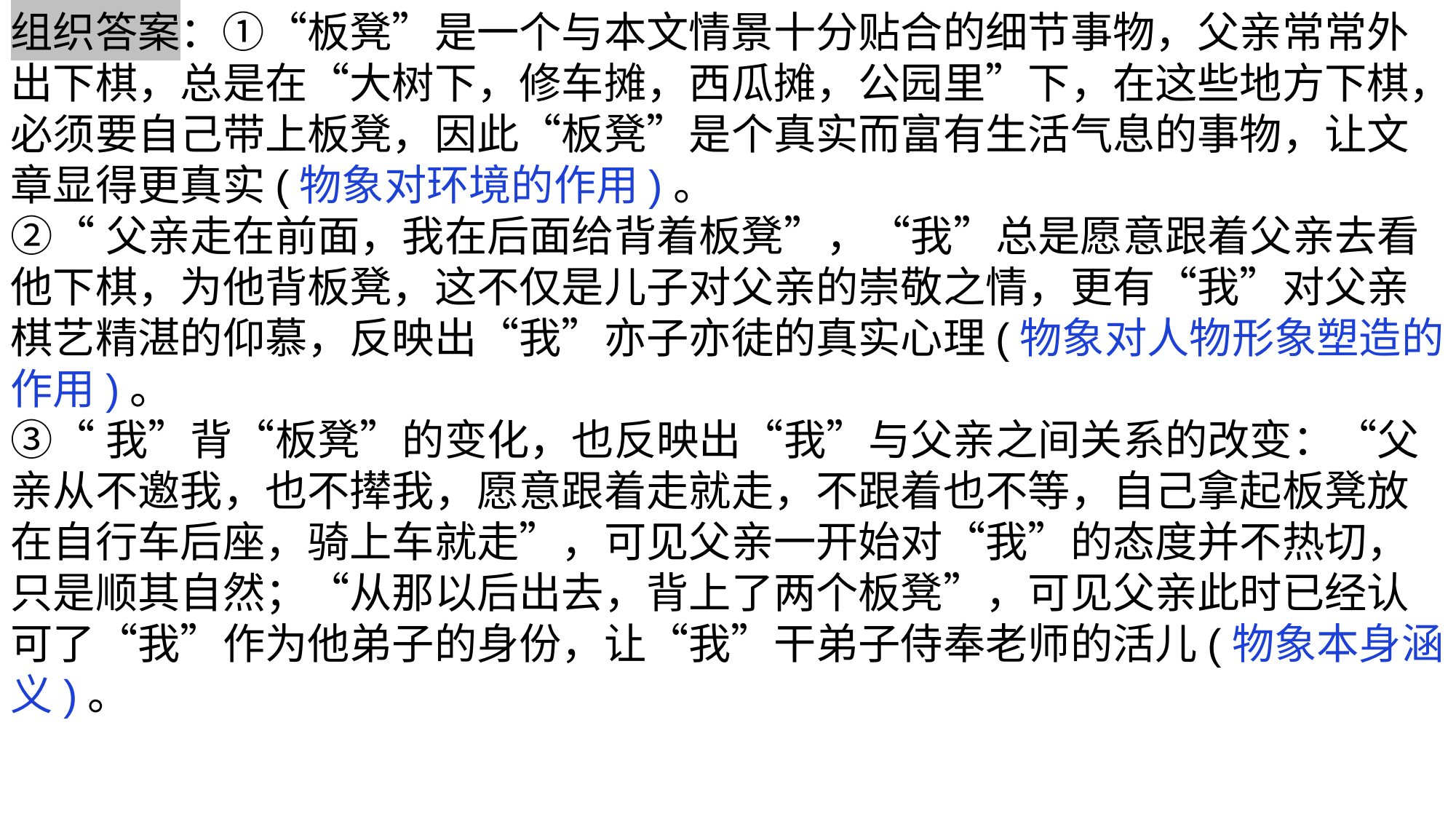

组织答案：①“板凳”是一个与本文情景十分贴合的细节事物，父亲常常外出下棋，总是在“大树下，修车摊，西瓜摊，公园里”下，在这些地方下棋，必须要自己带上板凳，因此“板凳”是个真实而富有生活气息的事物，让文章显得更真实(物象对环境的作用)。
②“父亲走在前面，我在后面给背着板凳”，“我”总是愿意跟着父亲去看他下棋，为他背板凳，这不仅是儿子对父亲的崇敬之情，更有“我”对父亲棋艺精湛的仰慕，反映出“我”亦子亦徒的真实心理(物象对人物形象塑造的作用)。
③“我”背“板凳”的变化，也反映出“我”与父亲之间关系的改变：“父亲从不邀我，也不撵我，愿意跟着走就走，不跟着也不等，自己拿起板凳放在自行车后座，骑上车就走”，可见父亲一开始对“我”的态度并不热切，只是顺其自然；“从那以后出去，背上了两个板凳”，可见父亲此时已经认可了“我”作为他弟子的身份，让“我”干弟子侍奉老师的活儿(物象本身涵义)。